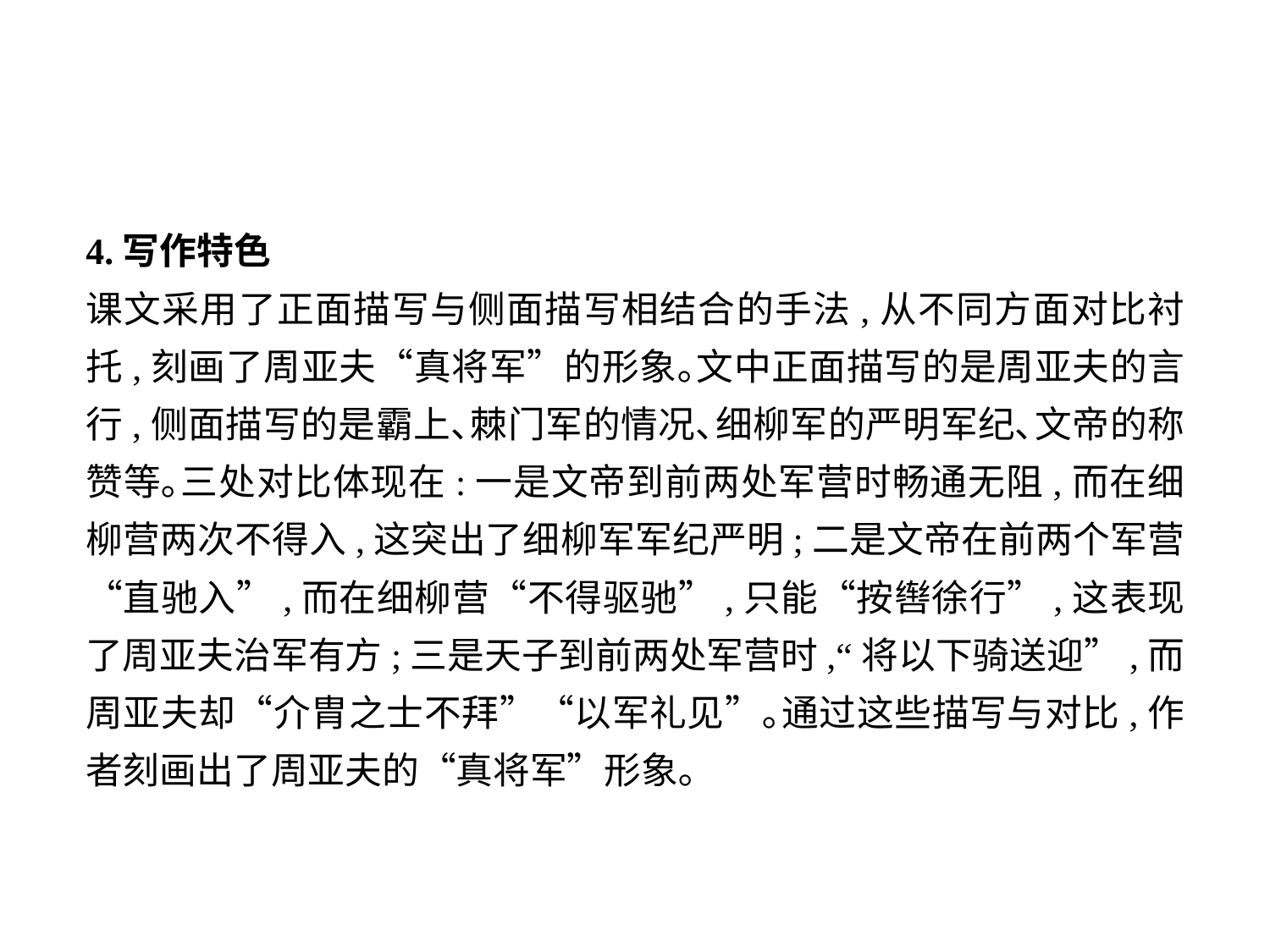

4.写作特色
课文采用了正面描写与侧面描写相结合的手法,从不同方面对比衬托,刻画了周亚夫“真将军”的形象｡文中正面描写的是周亚夫的言行,侧面描写的是霸上､棘门军的情况､细柳军的严明军纪､文帝的称赞等｡三处对比体现在:一是文帝到前两处军营时畅通无阻,而在细柳营两次不得入,这突出了细柳军军纪严明;二是文帝在前两个军营“直驰入”,而在细柳营“不得驱驰”,只能“按辔徐行”,这表现了周亚夫治军有方;三是天子到前两处军营时,“将以下骑送迎”,而周亚夫却“介胄之士不拜”“以军礼见”｡通过这些描写与对比,作者刻画出了周亚夫的“真将军”形象｡